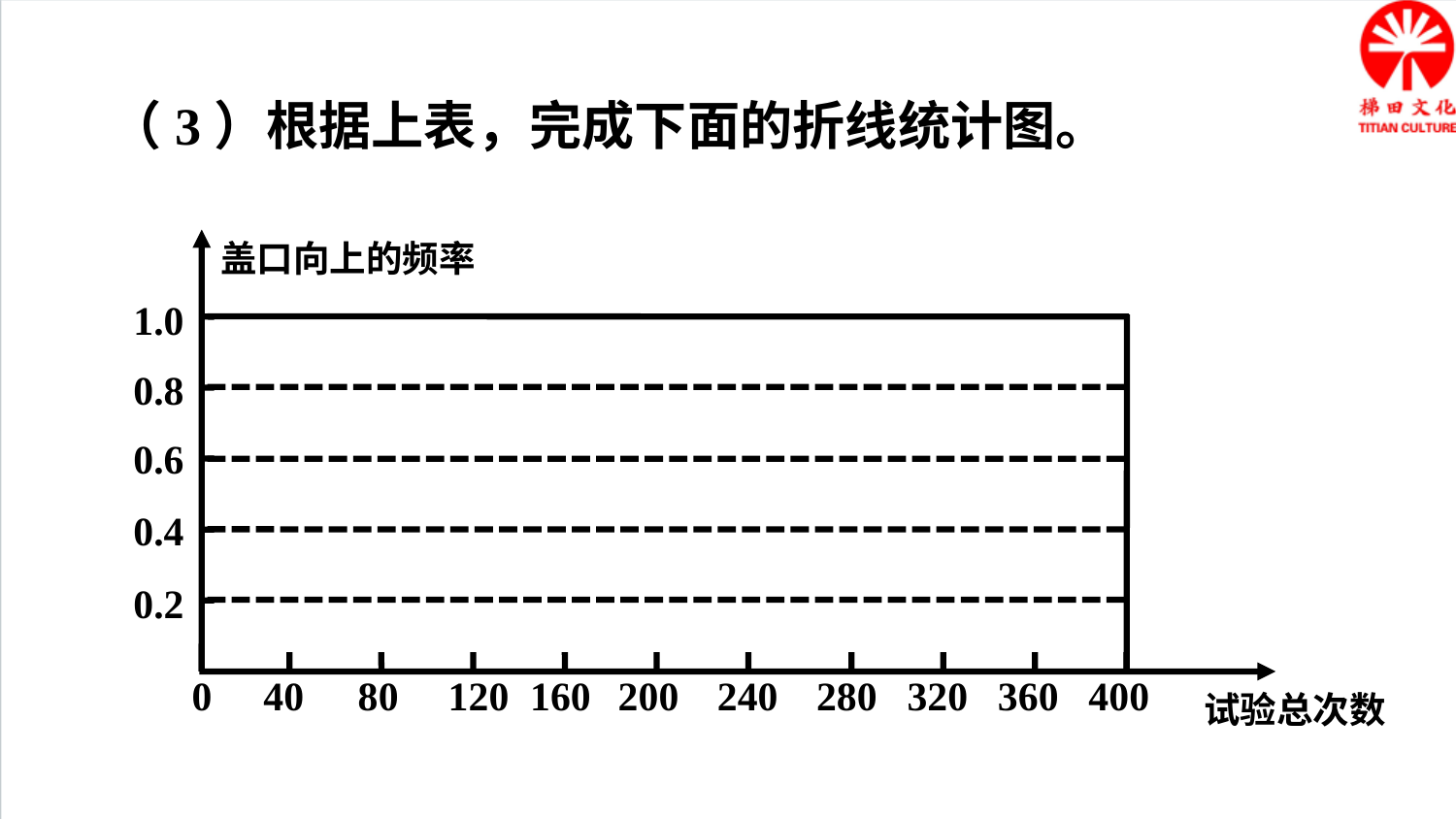

（3）根据上表，完成下面的折线统计图。
盖口向上的频率

1.0

0.8

0.6

0.4

0.2

0
40
80
120
160
200
240
280
320
360
400

试验总次数